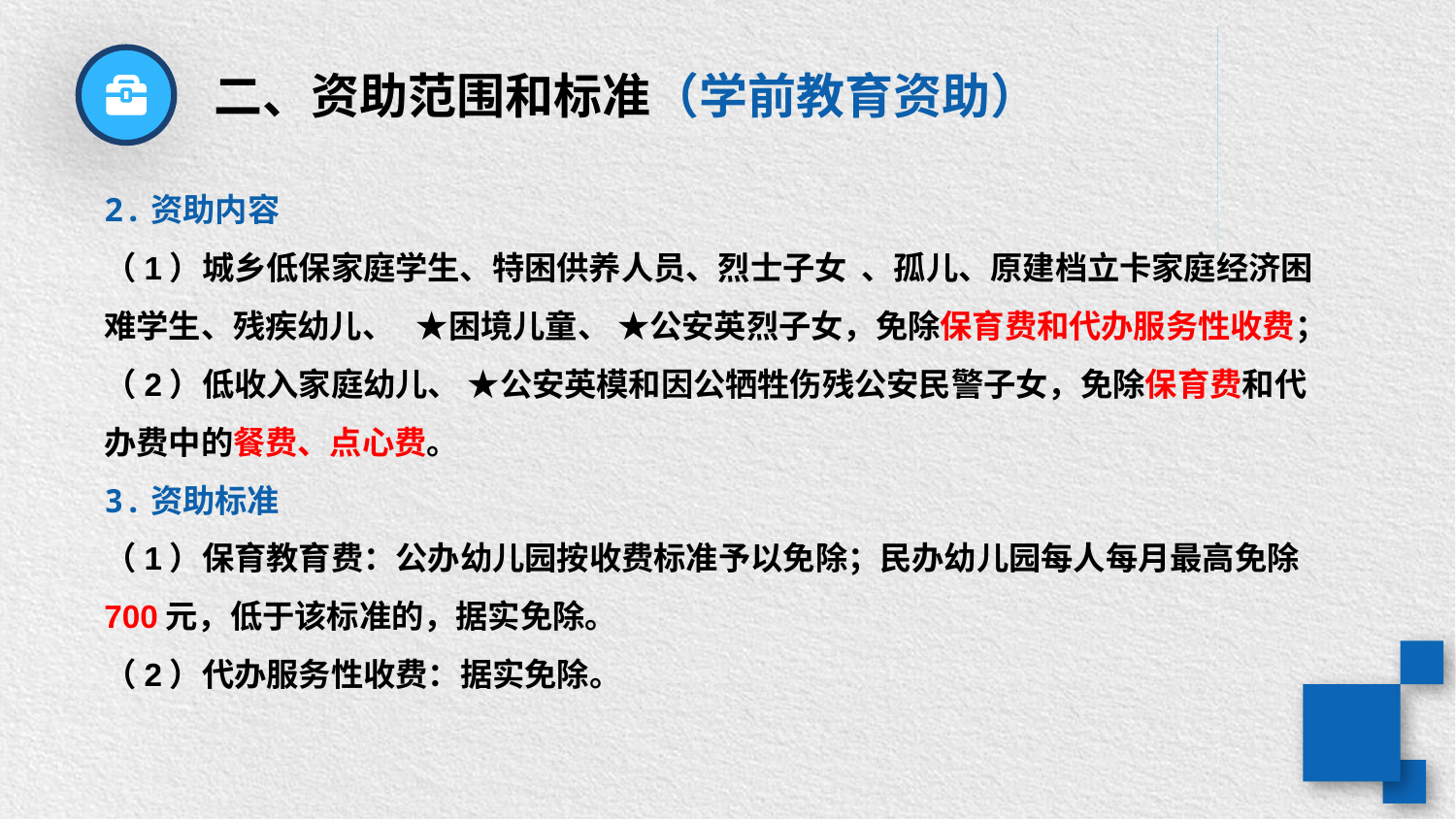

二、资助范围和标准（学前教育资助）

2.资助内容
（1）城乡低保家庭学生、特困供养人员、烈士子女  、孤儿、原建档立卡家庭经济困难学生、残疾幼儿、   ★困境儿童、 ★公安英烈子女，免除保育费和代办服务性收费；
（2）低收入家庭幼儿、 ★公安英模和因公牺牲伤残公安民警子女，免除保育费和代办费中的餐费、点心费。
3.资助标准
（1）保育教育费：公办幼儿园按收费标准予以免除；民办幼儿园每人每月最高免除700元，低于该标准的，据实免除。
（2）代办服务性收费：据实免除。